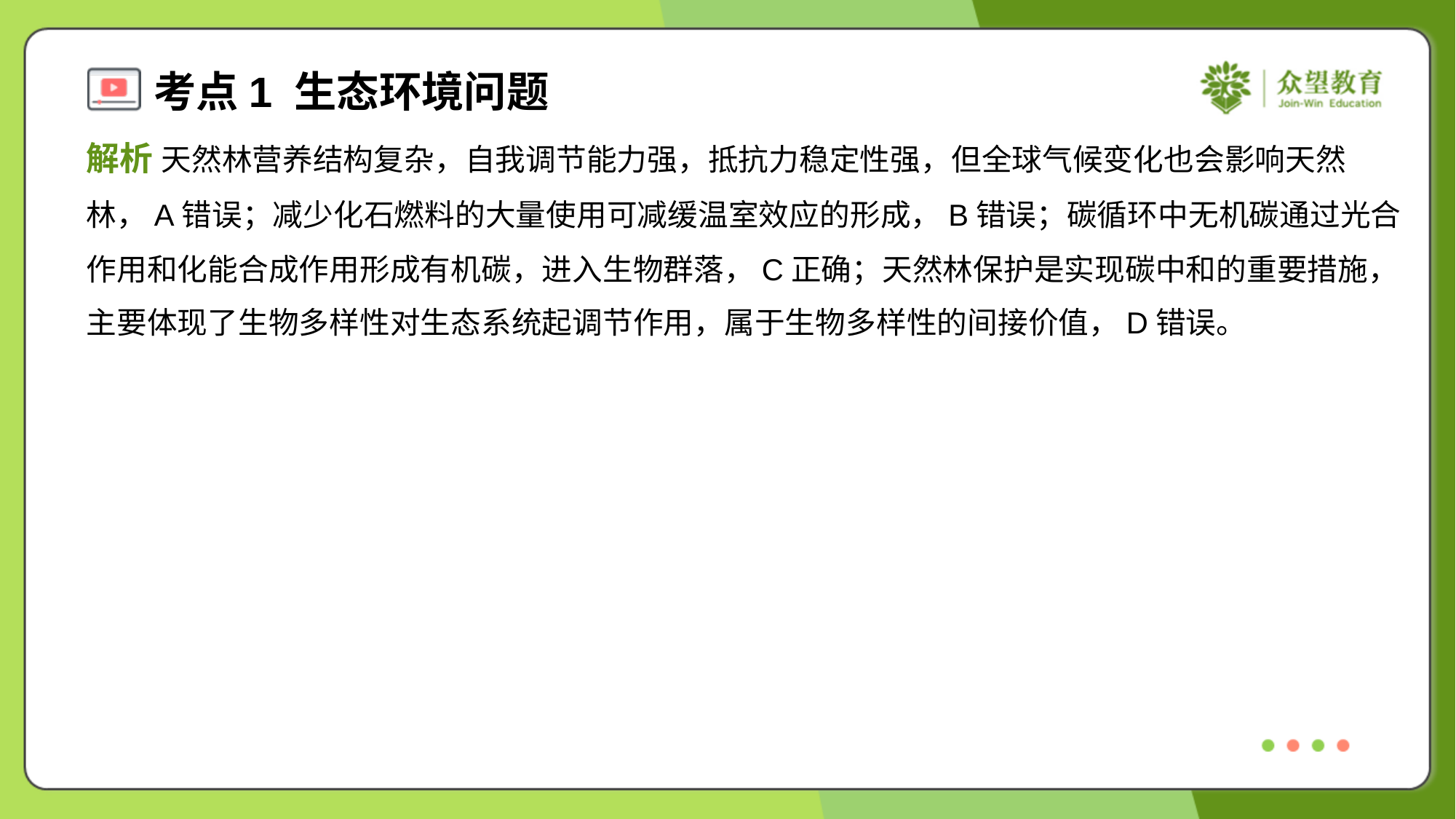

解析 天然林营养结构复杂，自我调节能力强，抵抗力稳定性强，但全球气候变化也会影响天然
林，A错误；减少化石燃料的大量使用可减缓温室效应的形成，B错误；碳循环中无机碳通过光合
作用和化能合成作用形成有机碳，进入生物群落，C正确；天然林保护是实现碳中和的重要措施，
主要体现了生物多样性对生态系统起调节作用，属于生物多样性的间接价值，D错误。